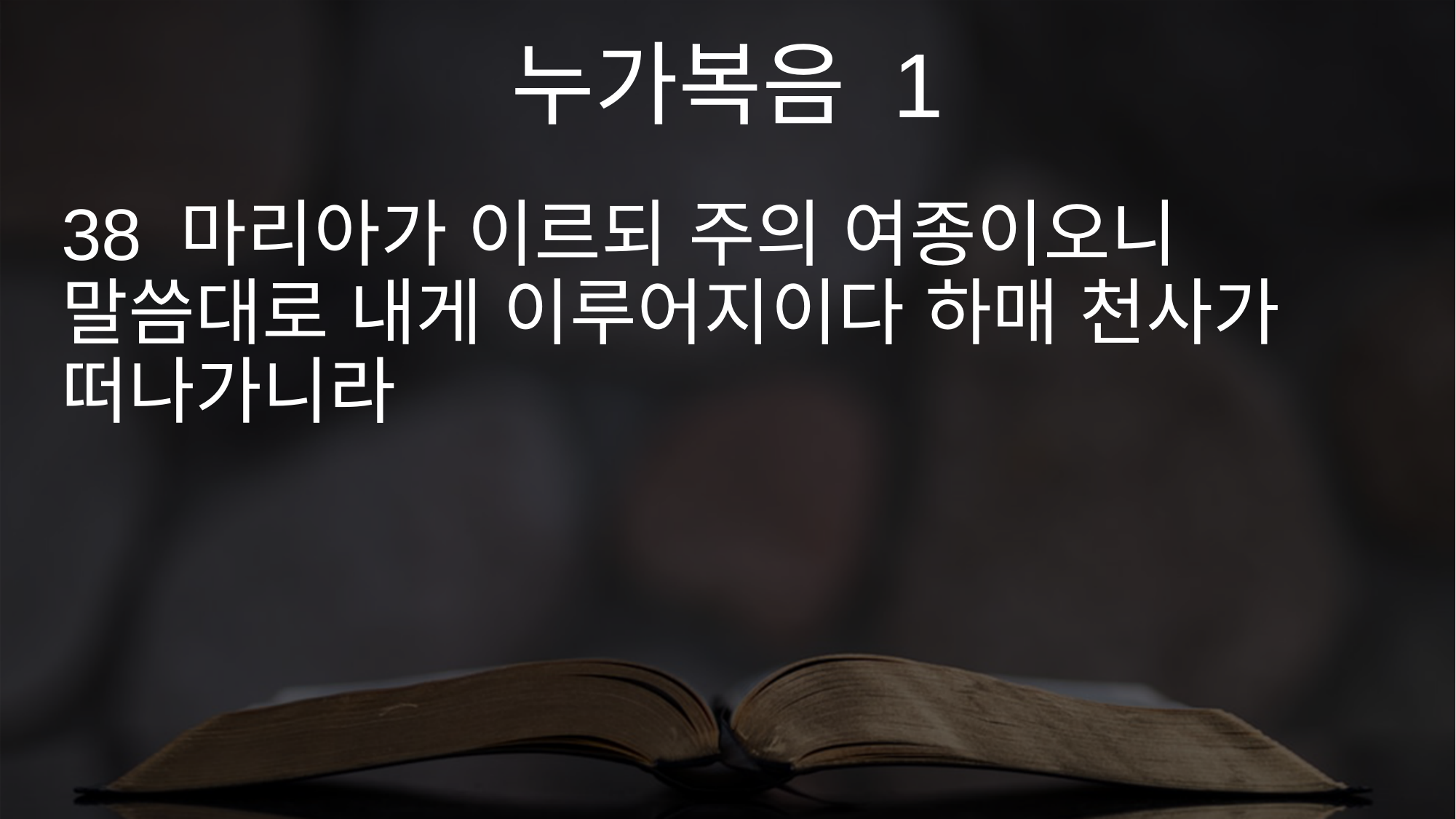

누가복음 1
38 마리아가 이르되 주의 여종이오니 말씀대로 내게 이루어지이다 하매 천사가 떠나가니라